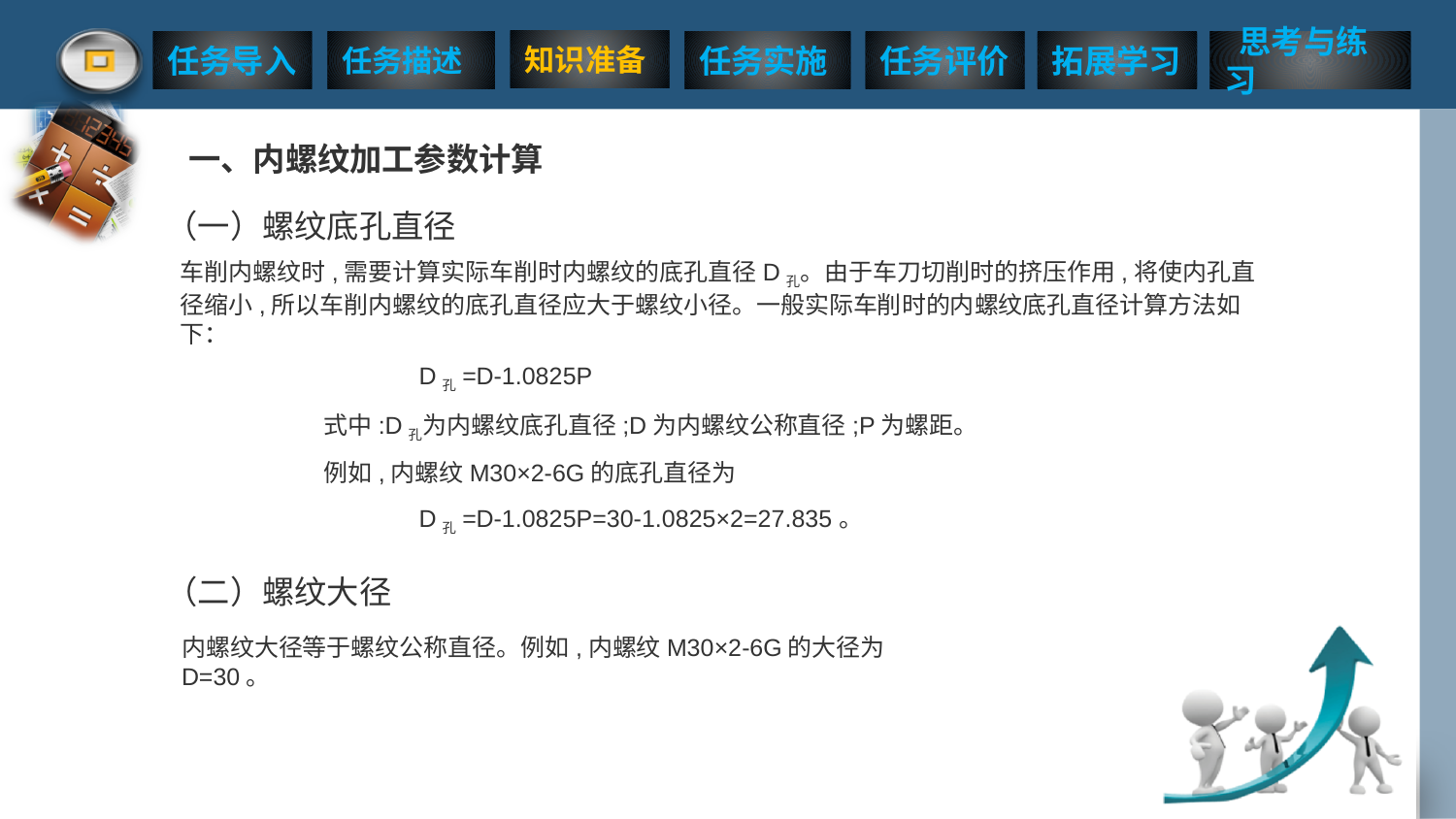

一、内螺纹加工参数计算
（一）螺纹底孔直径
车削内螺纹时,需要计算实际车削时内螺纹的底孔直径D孔。由于车刀切削时的挤压作用,将使内孔直径缩小,所以车削内螺纹的底孔直径应大于螺纹小径。一般实际车削时的内螺纹底孔直径计算方法如下：
              D孔=D-1.0825P
式中:D孔为内螺纹底孔直径;D为内螺纹公称直径;P为螺距。
例如,内螺纹M30×2-6G的底孔直径为
              D孔=D-1.0825P=30-1.0825×2=27.835。
（二）螺纹大径
内螺纹大径等于螺纹公称直径。例如,内螺纹M30×2-6G的大径为D=30。